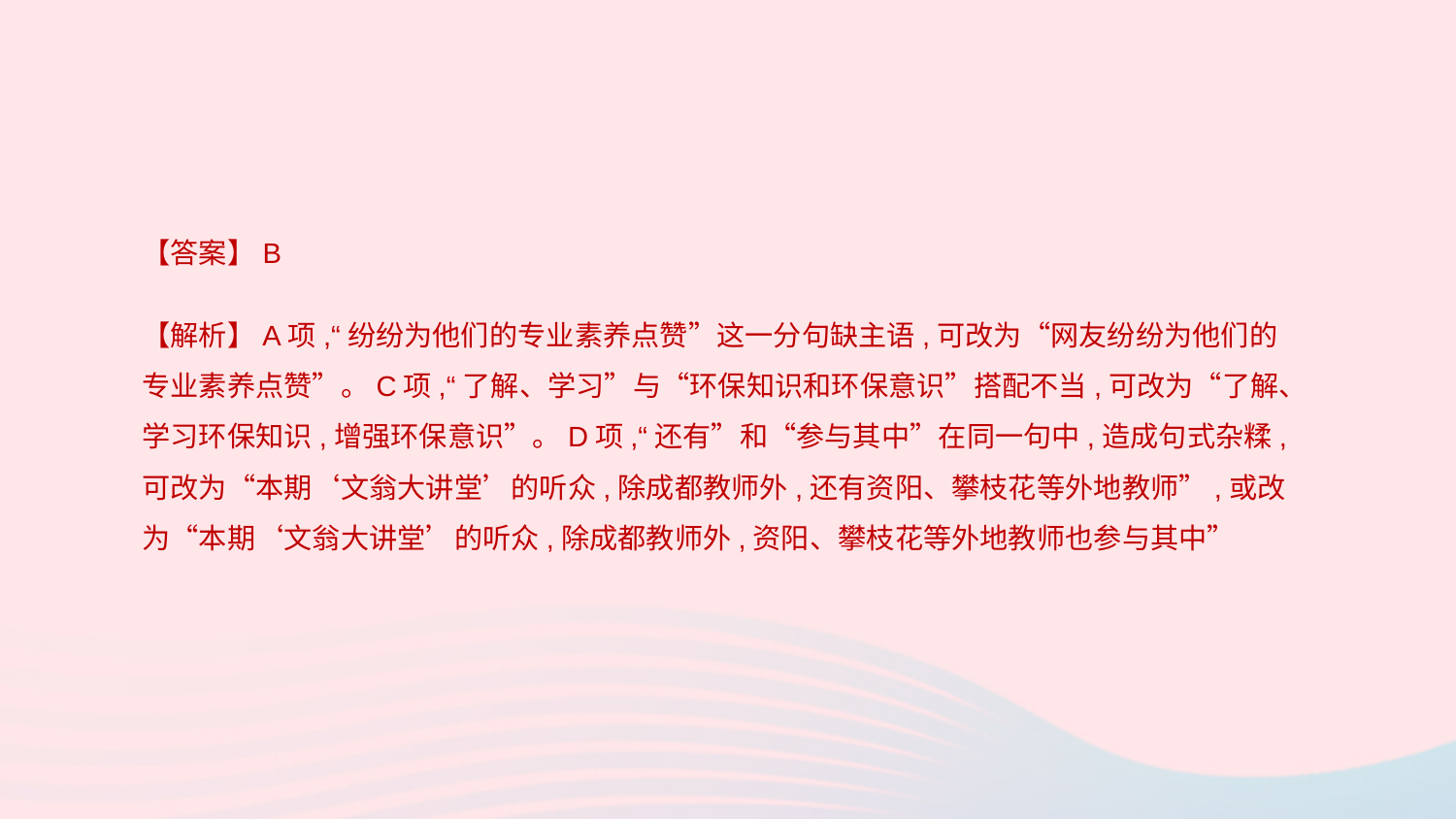

【答案】B
【解析】A项,“纷纷为他们的专业素养点赞”这一分句缺主语,可改为“网友纷纷为他们的专业素养点赞”。C项,“了解、学习”与“环保知识和环保意识”搭配不当,可改为“了解、学习环保知识,增强环保意识”。D项,“还有”和“参与其中”在同一句中,造成句式杂糅,可改为“本期‘文翁大讲堂’的听众,除成都教师外,还有资阳、攀枝花等外地教师”,或改为“本期‘文翁大讲堂’的听众,除成都教师外,资阳、攀枝花等外地教师也参与其中”